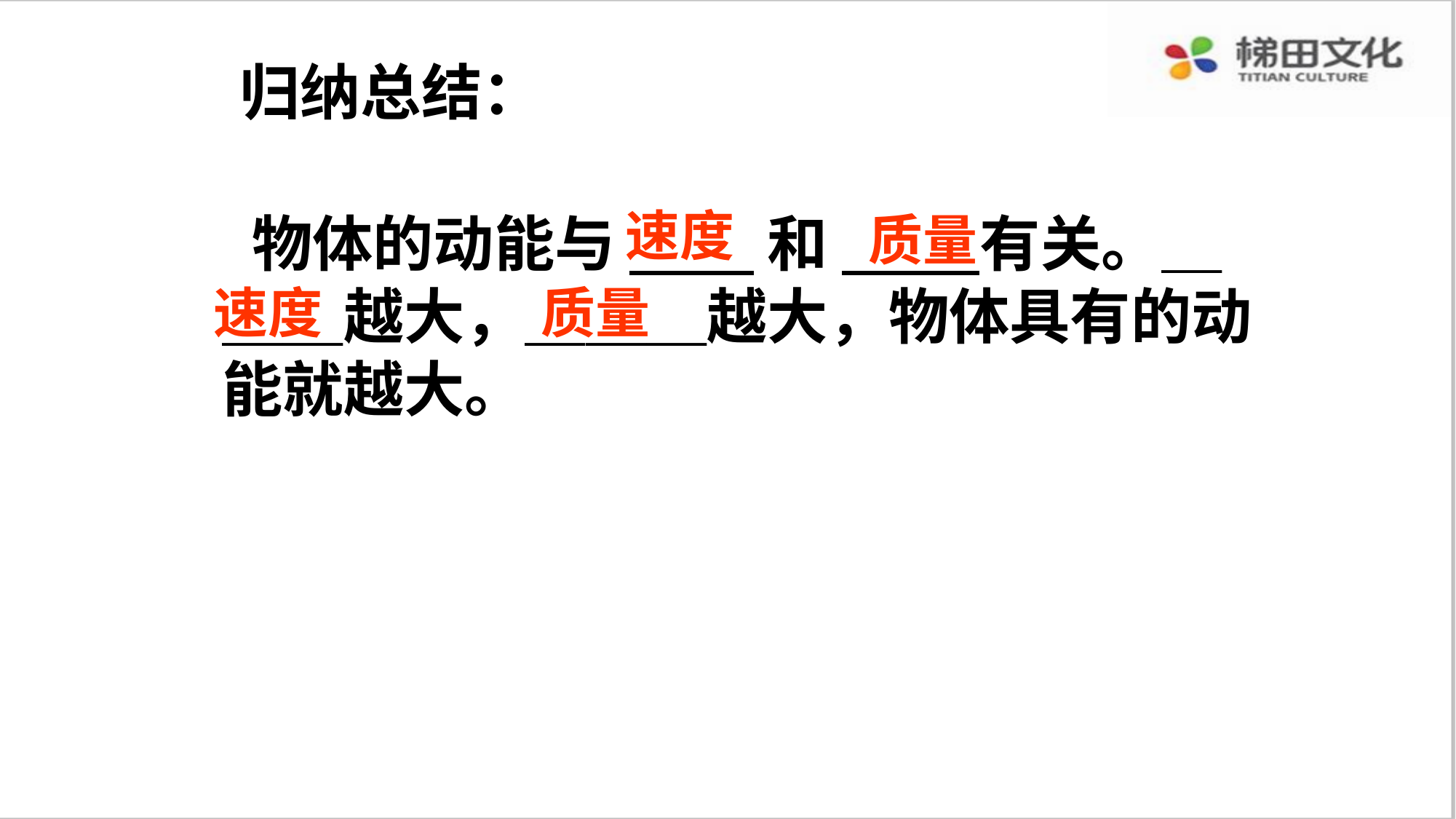

归纳总结：
速度
  物体的动能与           和           有关。＿＿＿越大，＿＿＿越大，物体具有的动能就越大。
质量
速度
质量